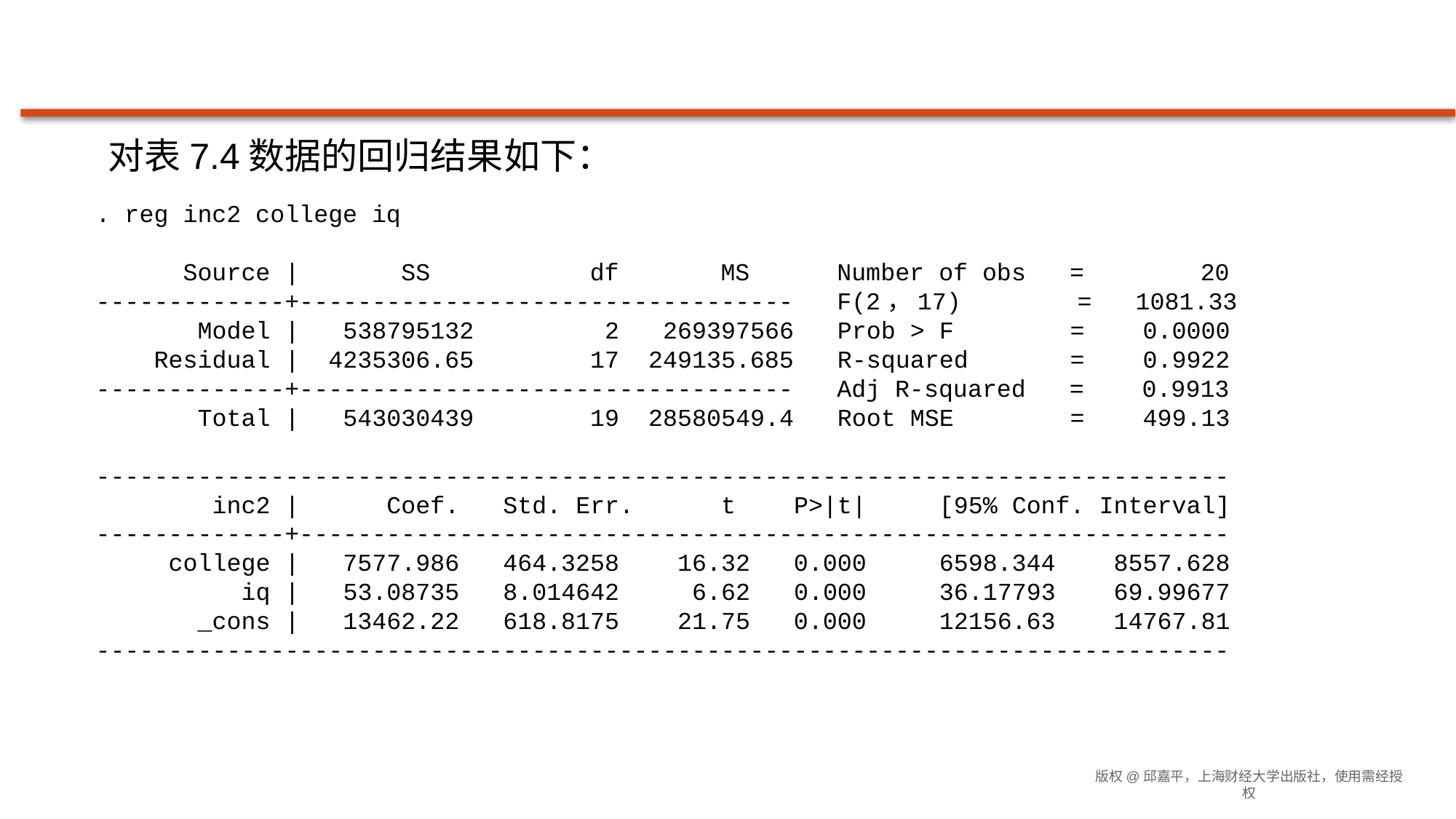

#
对表7.4数据的回归结果如下：

. reg inc2 college iq

      Source |       SS           df       MS      Number of obs   =        20
-------------+----------------------------------   F(2，17)        =   1081.33
       Model |   538795132         2   269397566   Prob > F        =    0.0000
    Residual |  4235306.65        17  249135.685   R-squared       =    0.9922
-------------+----------------------------------   Adj R-squared   =    0.9913
       Total |   543030439        19  28580549.4   Root MSE        =    499.13

------------------------------------------------------------------------------
        inc2 |      Coef.   Std. Err.      t    P>|t|     [95% Conf. Interval]
-------------+----------------------------------------------------------------
     college |   7577.986   464.3258    16.32   0.000     6598.344    8557.628
          iq |   53.08735   8.014642     6.62   0.000     36.17793    69.99677
       _cons |   13462.22   618.8175    21.75   0.000     12156.63    14767.81
------------------------------------------------------------------------------

版权@邱嘉平，上海财经大学出版社，使用需经授权